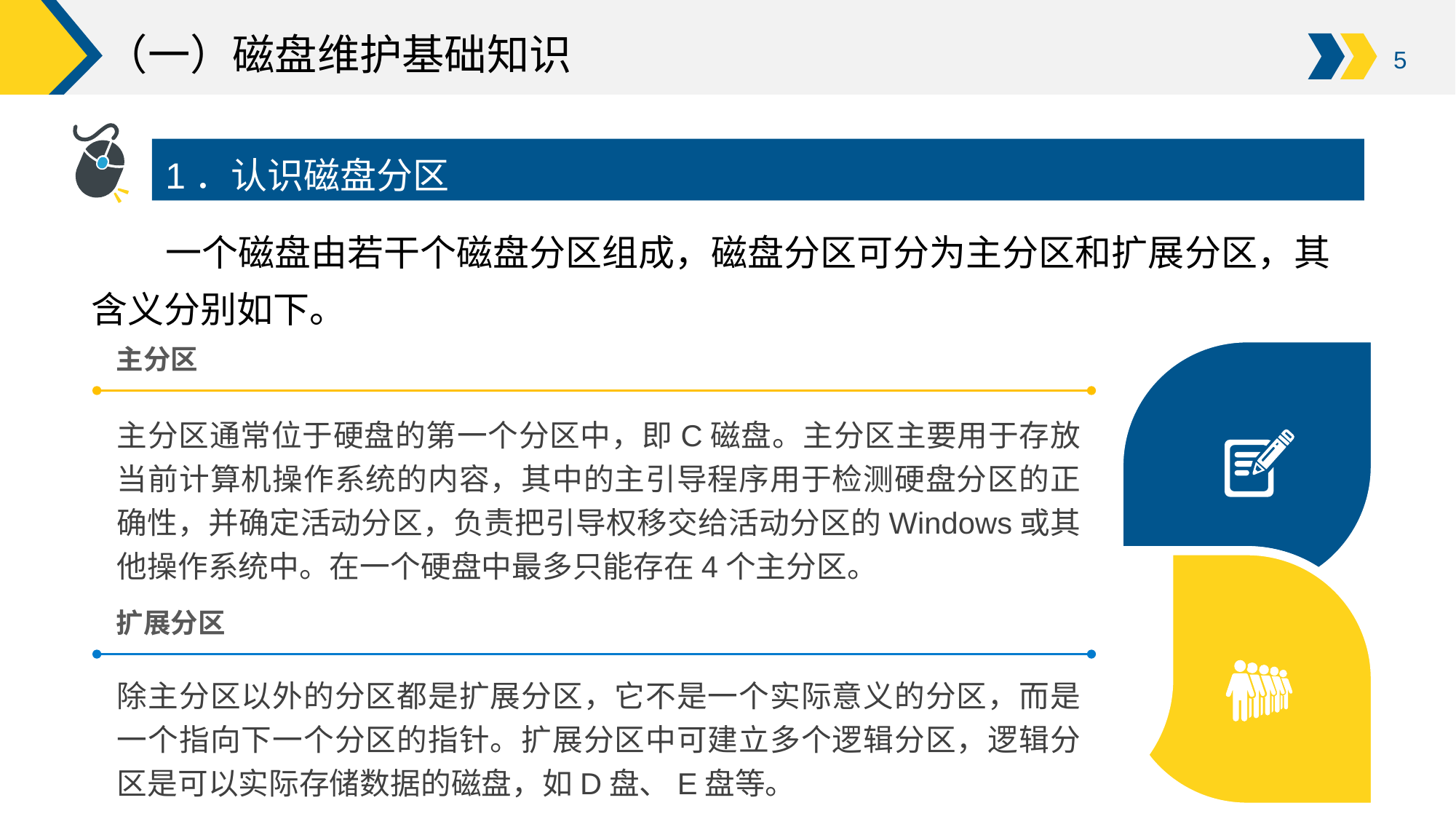

# （一）磁盘维护基础知识

1．认识磁盘分区

一个磁盘由若干个磁盘分区组成，磁盘分区可分为主分区和扩展分区，其含义分别如下。

主分区
主分区通常位于硬盘的第一个分区中，即C磁盘。主分区主要用于存放当前计算机操作系统的内容，其中的主引导程序用于检测硬盘分区的正确性，并确定活动分区，负责把引导权移交给活动分区的Windows或其他操作系统中。在一个硬盘中最多只能存在4个主分区。
扩展分区
除主分区以外的分区都是扩展分区，它不是一个实际意义的分区，而是一个指向下一个分区的指针。扩展分区中可建立多个逻辑分区，逻辑分区是可以实际存储数据的磁盘，如D盘、E盘等。